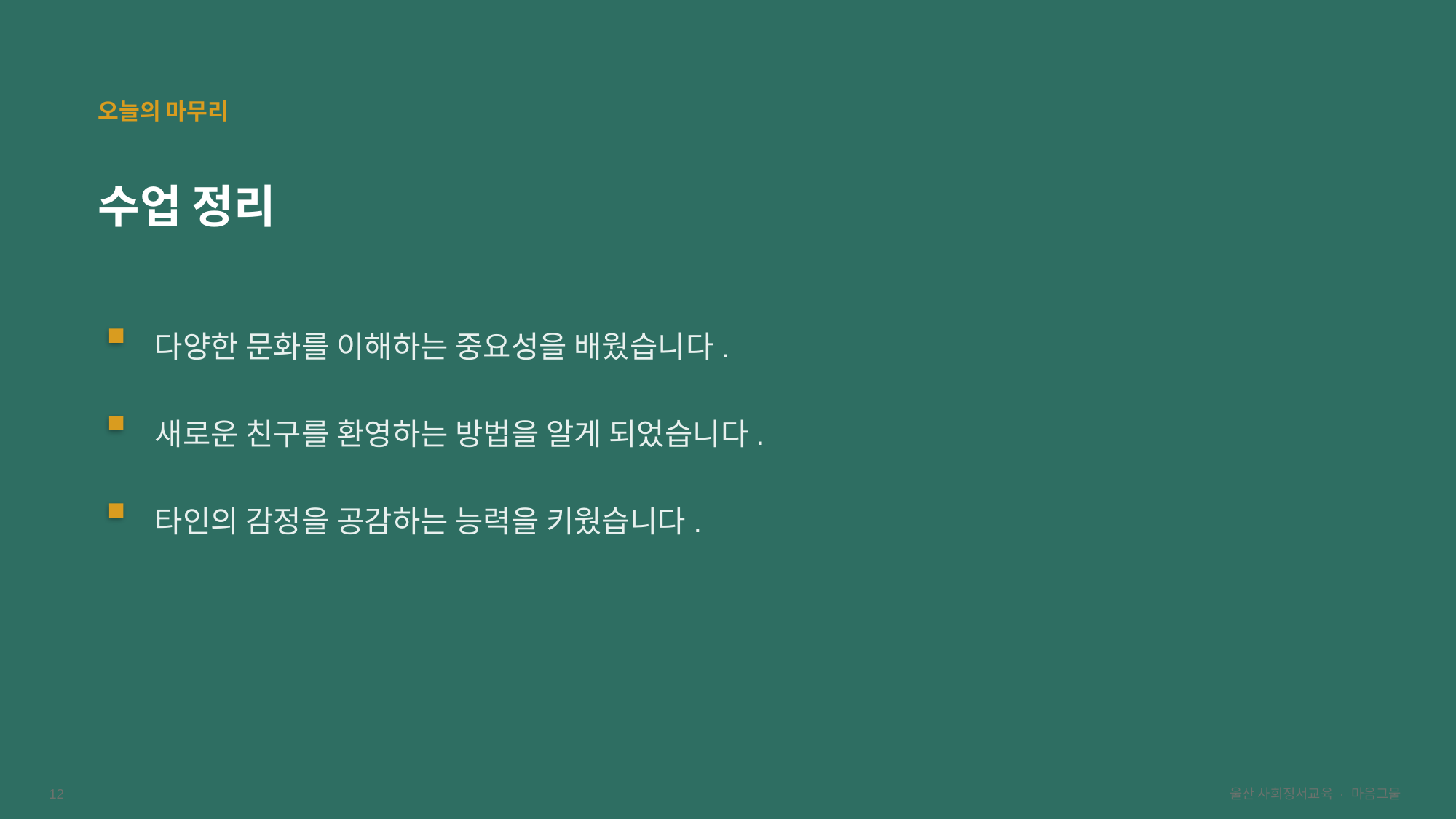

오늘의 마무리
수업 정리
다양한 문화를 이해하는 중요성을 배웠습니다.

새로운 친구를 환영하는 방법을 알게 되었습니다.

타인의 감정을 공감하는 능력을 키웠습니다.

12
울산 사회정서교육 · 마음그물